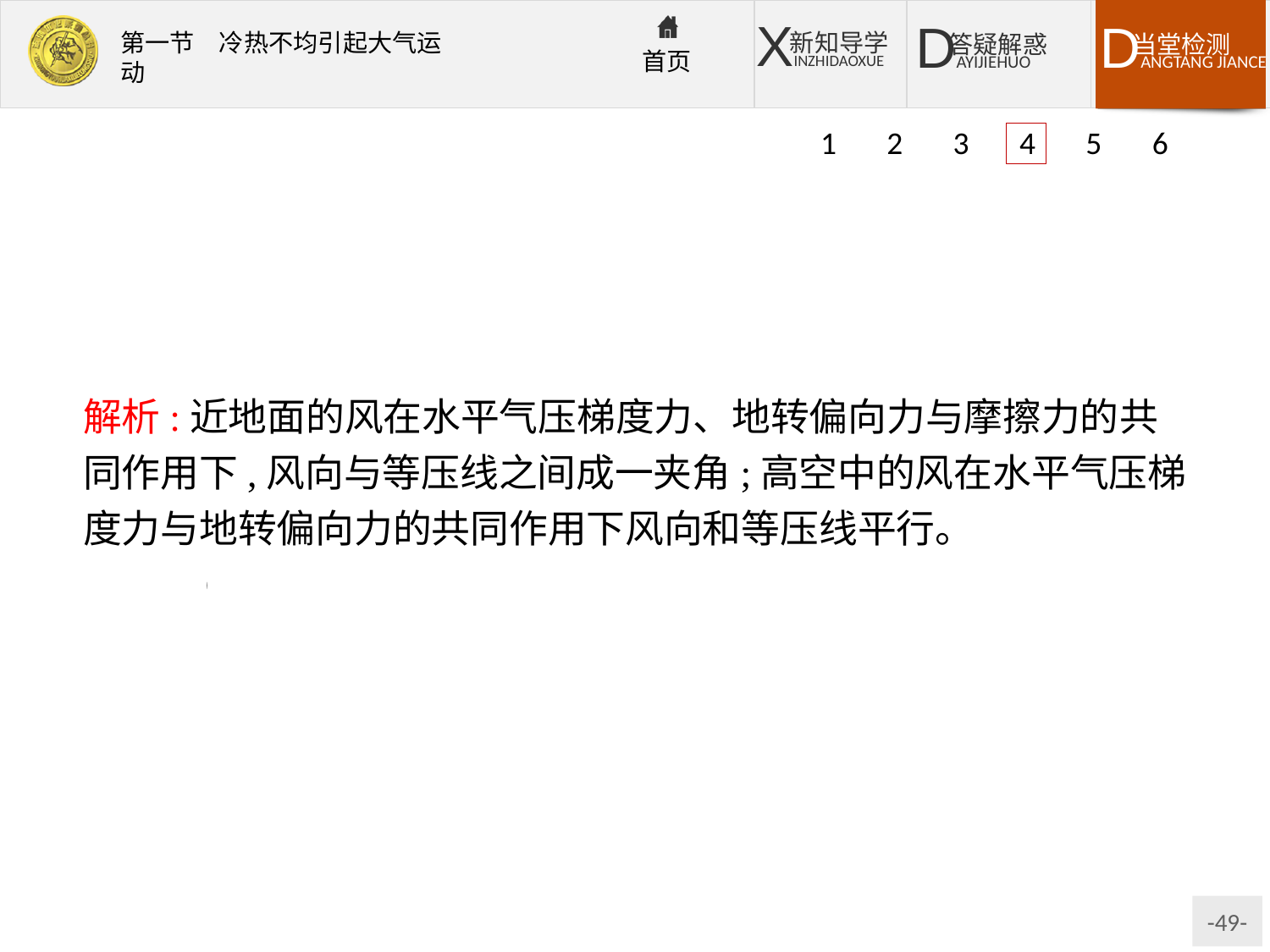

1       2       3       4       5       6

解析:近地面的风在水平气压梯度力、地转偏向力与摩擦力的共同作用下,风向与等压线之间成一夹角;高空中的风在水平气压梯度力与地转偏向力的共同作用下风向和等压线平行。
答案:D